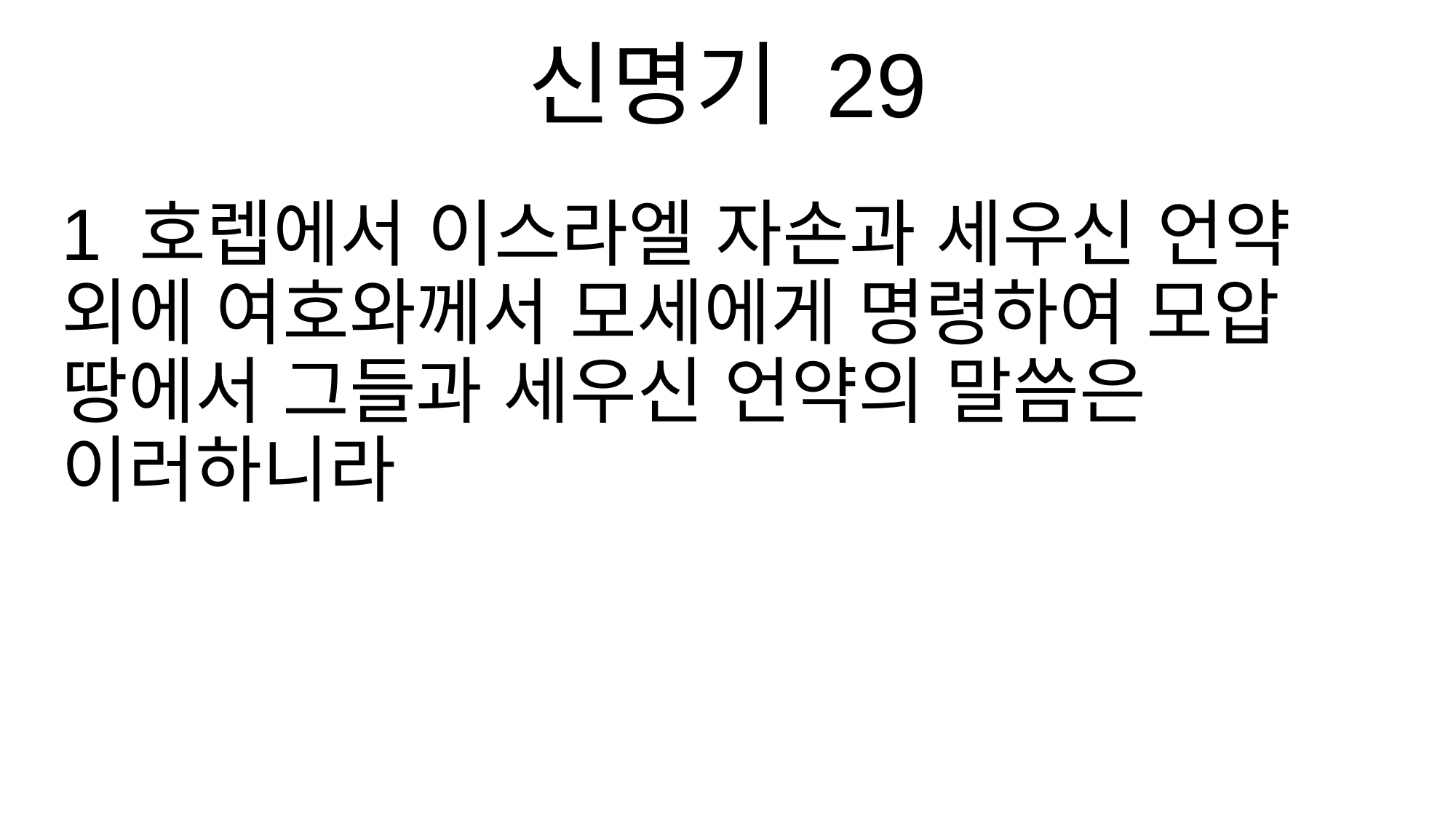

신명기 29
1 호렙에서 이스라엘 자손과 세우신 언약 외에 여호와께서 모세에게 명령하여 모압 땅에서 그들과 세우신 언약의 말씀은 이러하니라